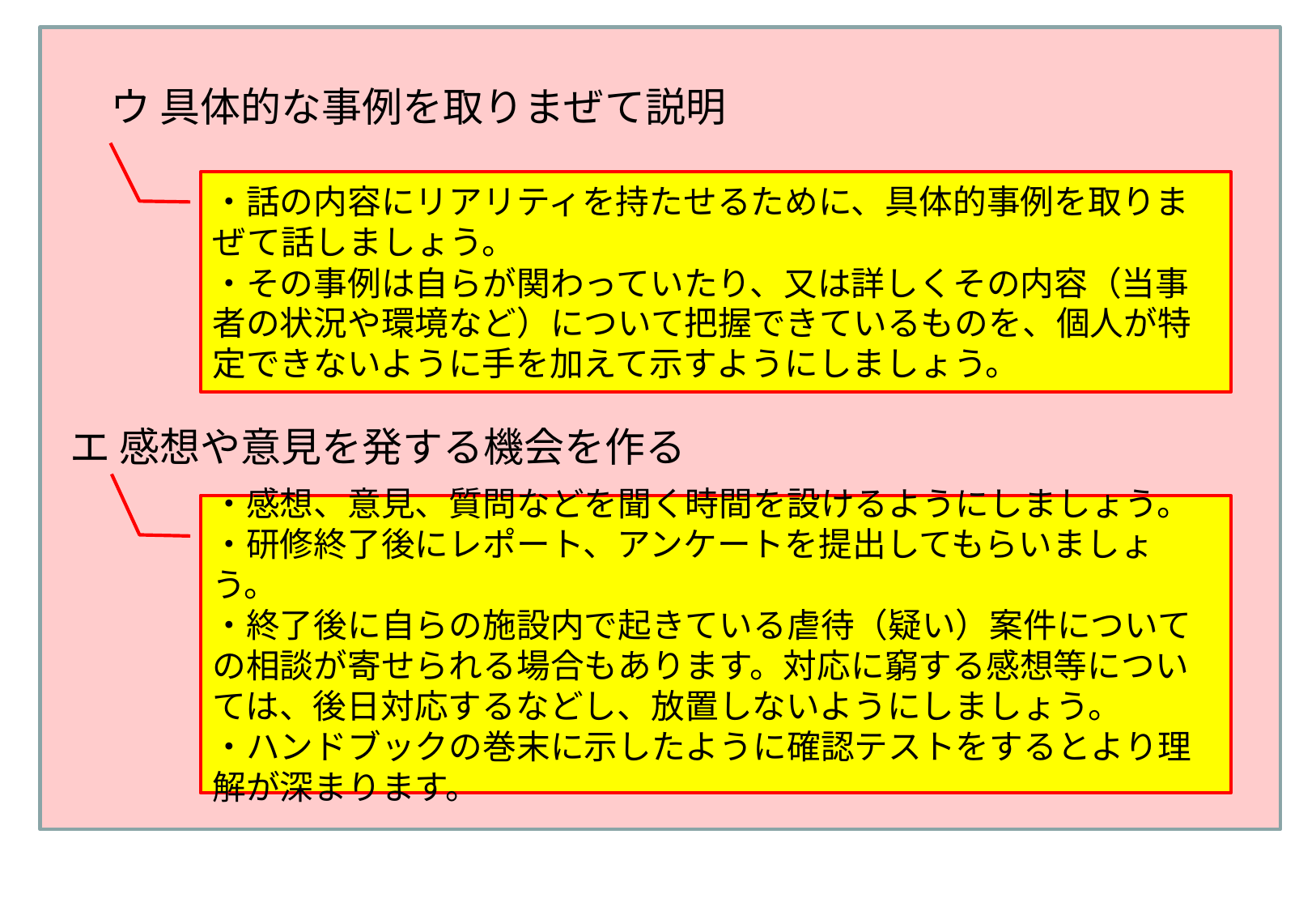

ウ 具体的な事例を取りまぜて説明

エ 感想や意見を発する機会を作る

・話の内容にリアリティを持たせるために、具体的事例を取りまぜて話しましょう。
・その事例は自らが関わっていたり、又は詳しくその内容（当事者の状況や環境など）について把握できているものを、個人が特定できないように手を加えて示すようにしましょう。
・感想、意見、質問などを聞く時間を設けるようにしましょう。
・研修終了後にレポート、アンケートを提出してもらいましょう。
・終了後に自らの施設内で起きている虐待（疑い）案件についての相談が寄せられる場合もあります。対応に窮する感想等については、後日対応するなどし、放置しないようにしましょう。
・ハンドブックの巻末に示したように確認テストをするとより理解が深まります。